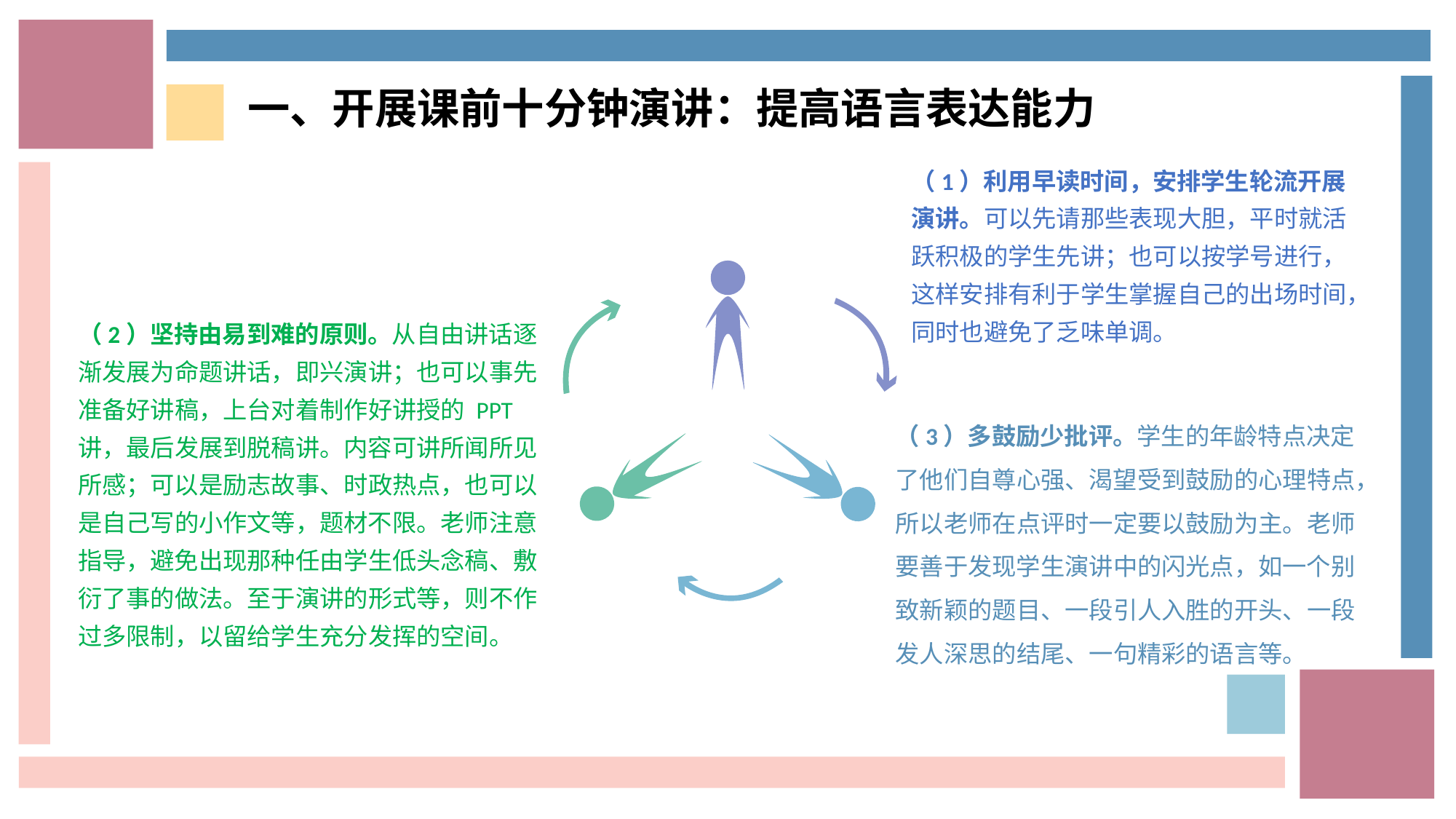

一、开展课前十分钟演讲：提高语言表达能力

（1）利用早读时间，安排学生轮流开展演讲。可以先请那些表现大胆，平时就活跃积极的学生先讲；也可以按学号进行，这样安排有利于学生掌握自己的出场时间，同时也避免了乏味单调。

（2）坚持由易到难的原则。从自由讲话逐渐发展为命题讲话，即兴演讲；也可以事先准备好讲稿，上台对着制作好讲授的 PPT 讲，最后发展到脱稿讲。内容可讲所闻所见所感；可以是励志故事、时政热点，也可以是自己写的小作文等，题材不限。老师注意指导，避免出现那种任由学生低头念稿、敷衍了事的做法。至于演讲的形式等，则不作过多限制，以留给学生充分发挥的空间。

（3）多鼓励少批评。学生的年龄特点决定了他们自尊心强、渴望受到鼓励的心理特点，所以老师在点评时一定要以鼓励为主。老师要善于发现学生演讲中的闪光点，如一个别致新颖的题目、一段引人入胜的开头、一段发人深思的结尾、一句精彩的语言等。